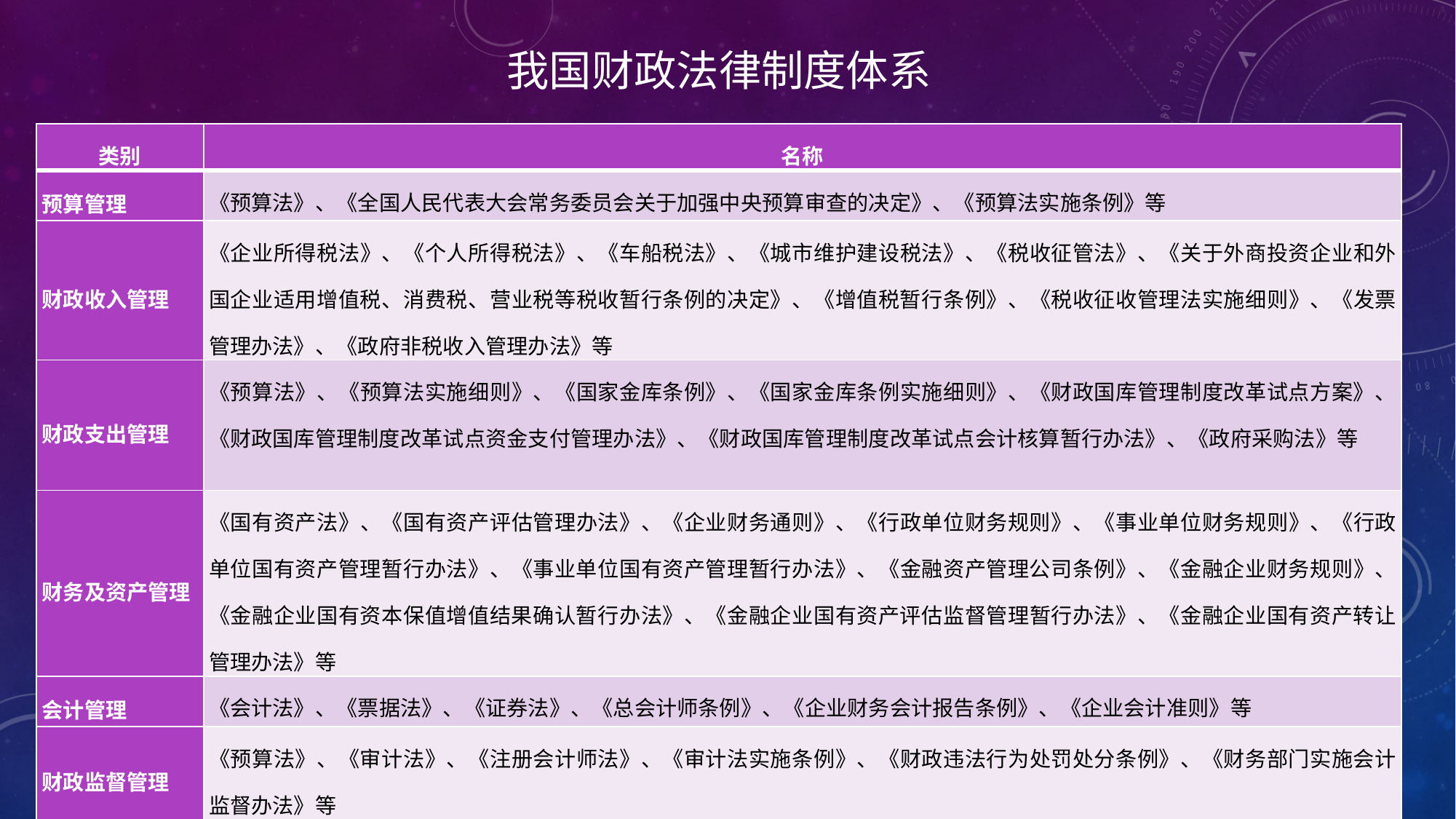

我国财政法律制度体系
| 类别 | 名称 |
| --- | --- |
| 预算管理 | 《预算法》、《全国人民代表大会常务委员会关于加强中央预算审查的决定》、《预算法实施条例》等 |
| 财政收入管理 | 《企业所得税法》、《个人所得税法》、《车船税法》、《城市维护建设税法》、《税收征管法》、《关于外商投资企业和外国企业适用增值税、消费税、营业税等税收暂行条例的决定》、《增值税暂行条例》、《税收征收管理法实施细则》、《发票管理办法》、《政府非税收入管理办法》等 |
| 财政支出管理 | 《预算法》、《预算法实施细则》、《国家金库条例》、《国家金库条例实施细则》、《财政国库管理制度改革试点方案》、《财政国库管理制度改革试点资金支付管理办法》、《财政国库管理制度改革试点会计核算暂行办法》、《政府采购法》等 |
| 财务及资产管理 | 《国有资产法》、《国有资产评估管理办法》、《企业财务通则》、《行政单位财务规则》、《事业单位财务规则》、《行政单位国有资产管理暂行办法》、《事业单位国有资产管理暂行办法》、《金融资产管理公司条例》、《金融企业财务规则》、《金融企业国有资本保值增值结果确认暂行办法》、《金融企业国有资产评估监督管理暂行办法》、《金融企业国有资产转让管理办法》等 |
| 会计管理 | 《会计法》、《票据法》、《证券法》、《总会计师条例》、《企业财务会计报告条例》、《企业会计准则》等 |
| 财政监督管理 | 《预算法》、《审计法》、《注册会计师法》、《审计法实施条例》、《财政违法行为处罚处分条例》、《财务部门实施会计监督办法》等 |